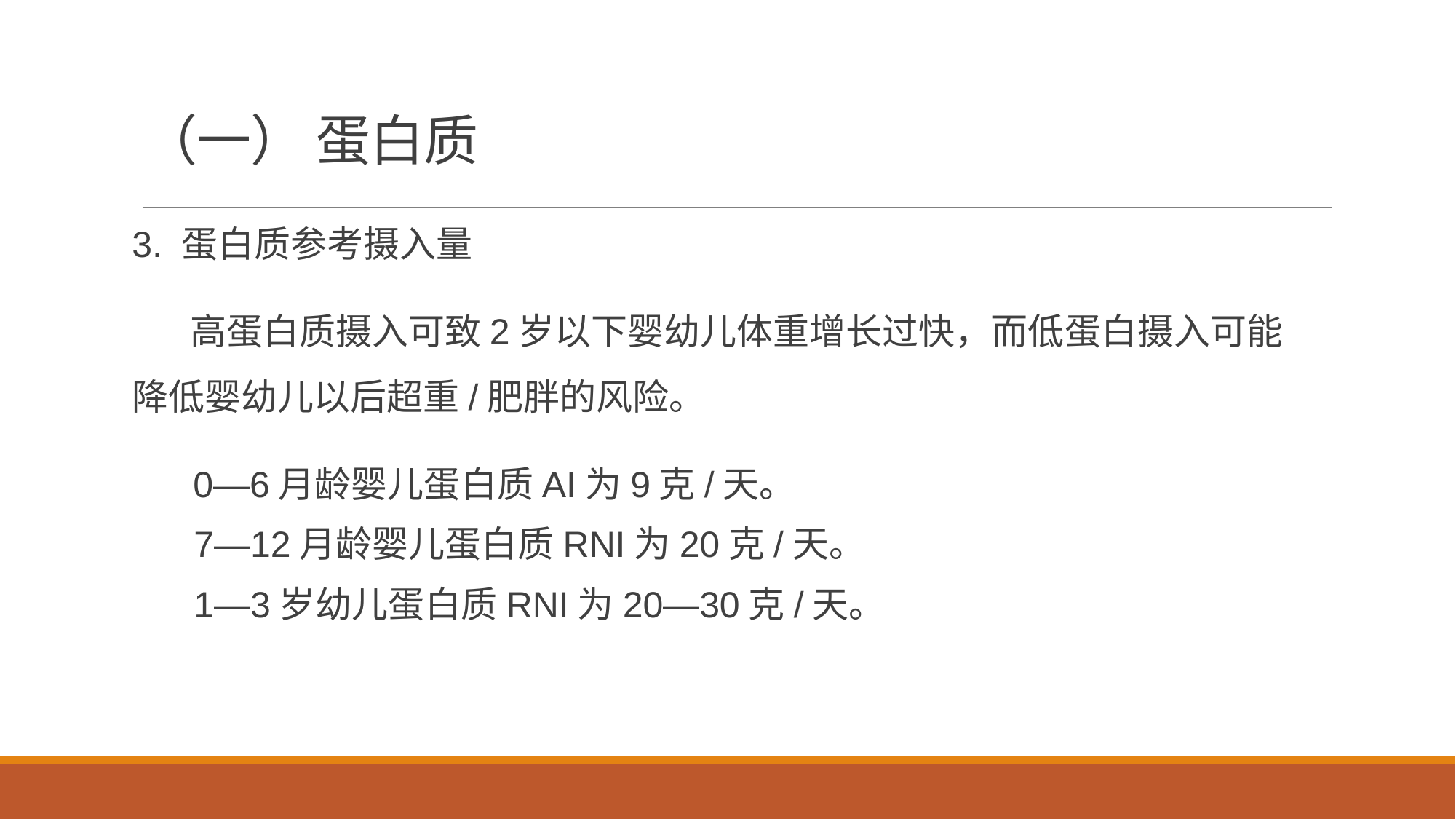

# （一） 蛋白质

3. 蛋白质参考摄入量
      高蛋白质摄入可致2岁以下婴幼儿体重增长过快，而低蛋白摄入可能降低婴幼儿以后超重/肥胖的风险。
      0—6月龄婴儿蛋白质AI为9克/天。
     7—12月龄婴儿蛋白质RNI为20克/天。
     1—3岁幼儿蛋白质RNI为20—30克/天。